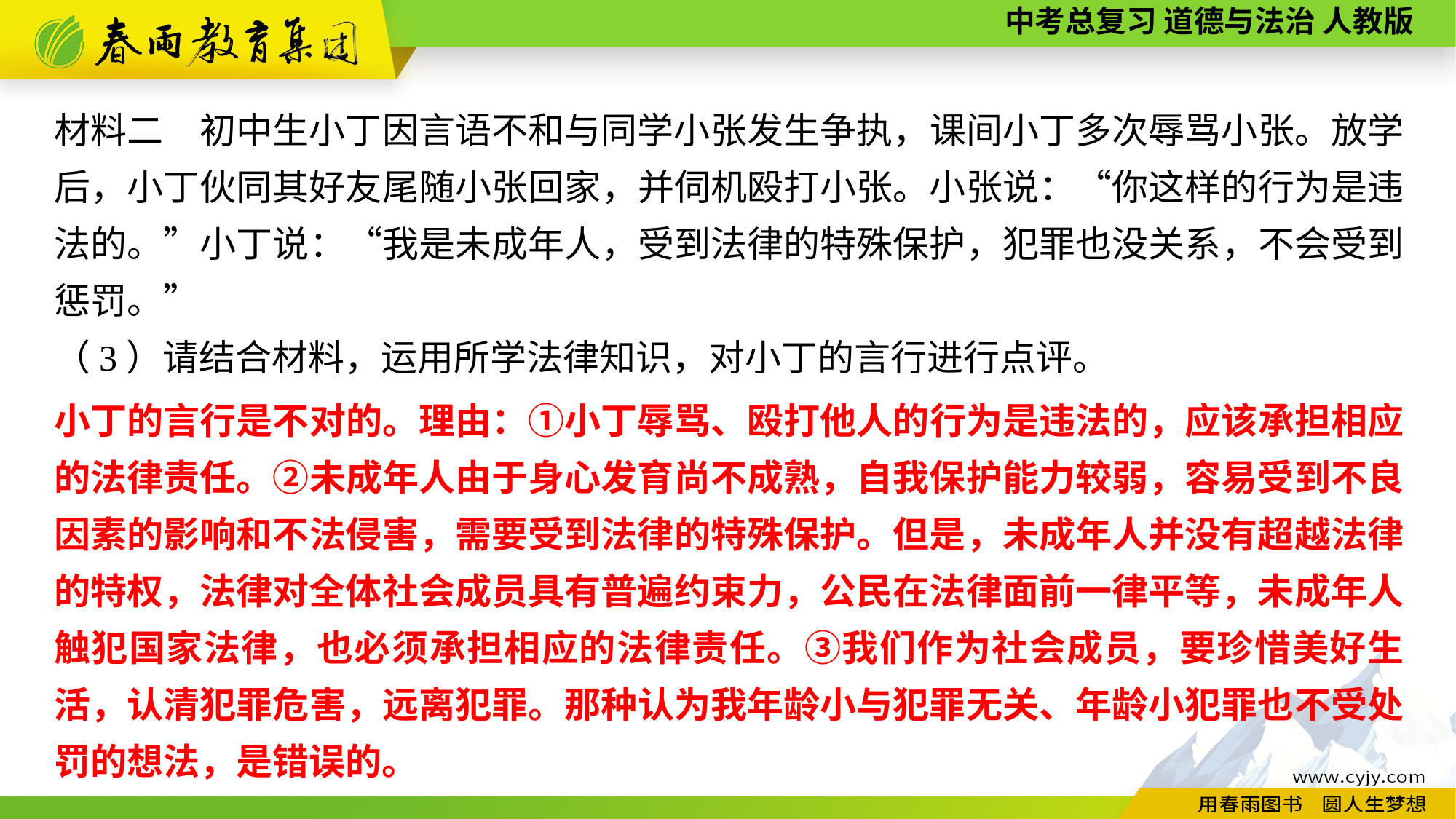

材料二　初中生小丁因言语不和与同学小张发生争执，课间小丁多次辱骂小张。放学后，小丁伙同其好友尾随小张回家，并伺机殴打小张。小张说：“你这样的行为是违法的。”小丁说：“我是未成年人，受到法律的特殊保护，犯罪也没关系，不会受到惩罚。”
（3）请结合材料，运用所学法律知识，对小丁的言行进行点评。
小丁的言行是不对的。理由：①小丁辱骂、殴打他人的行为是违法的，应该承担相应的法律责任。②未成年人由于身心发育尚不成熟，自我保护能力较弱，容易受到不良因素的影响和不法侵害，需要受到法律的特殊保护。但是，未成年人并没有超越法律的特权，法律对全体社会成员具有普遍约束力，公民在法律面前一律平等，未成年人触犯国家法律，也必须承担相应的法律责任。③我们作为社会成员，要珍惜美好生活，认清犯罪危害，远离犯罪。那种认为我年龄小与犯罪无关、年龄小犯罪也不受处罚的想法，是错误的。